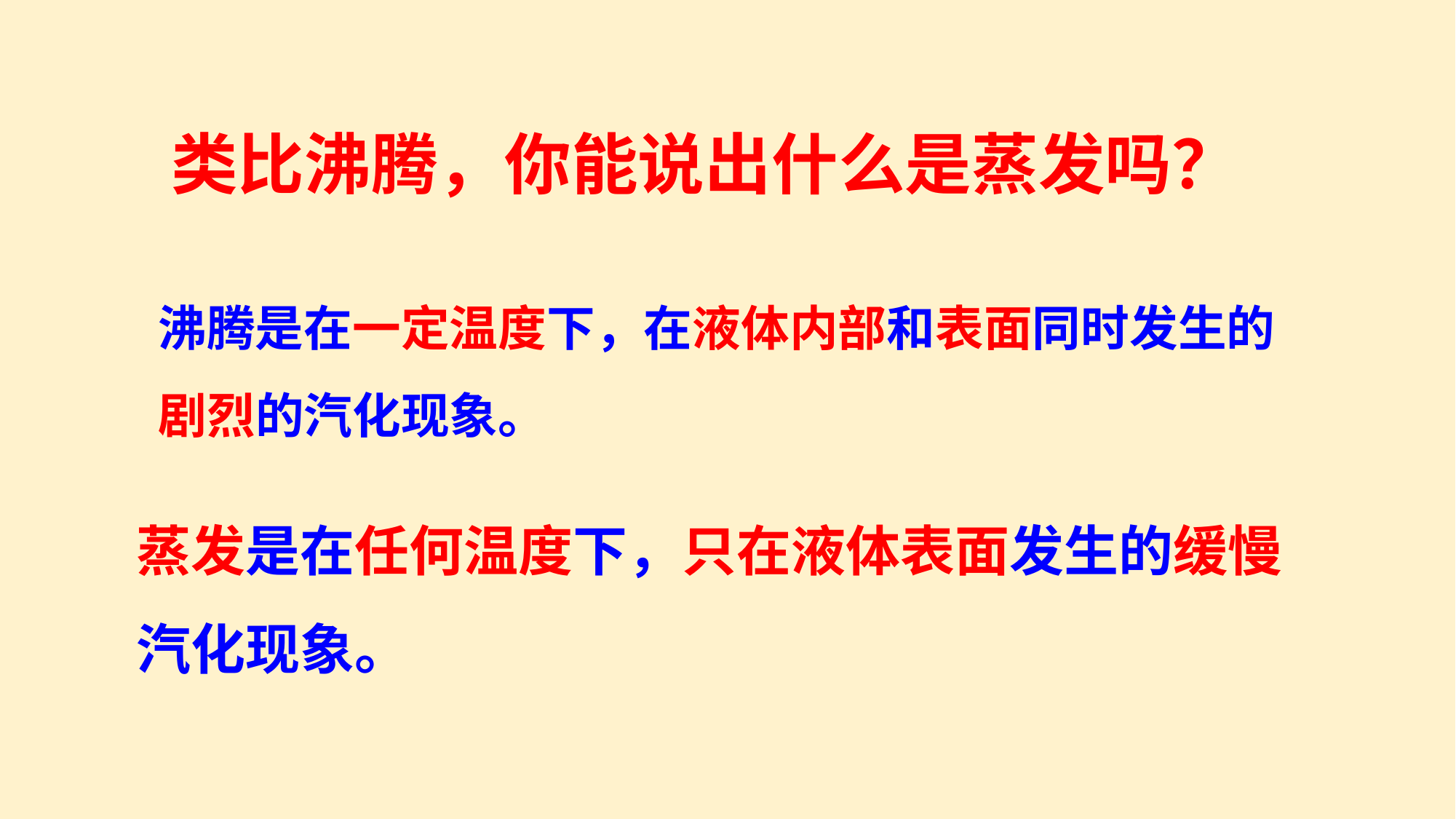

类比沸腾，你能说出什么是蒸发吗？
沸腾是在一定温度下，在液体内部和表面同时发生的剧烈的汽化现象。
蒸发是在任何温度下，只在液体表面发生的缓慢汽化现象。